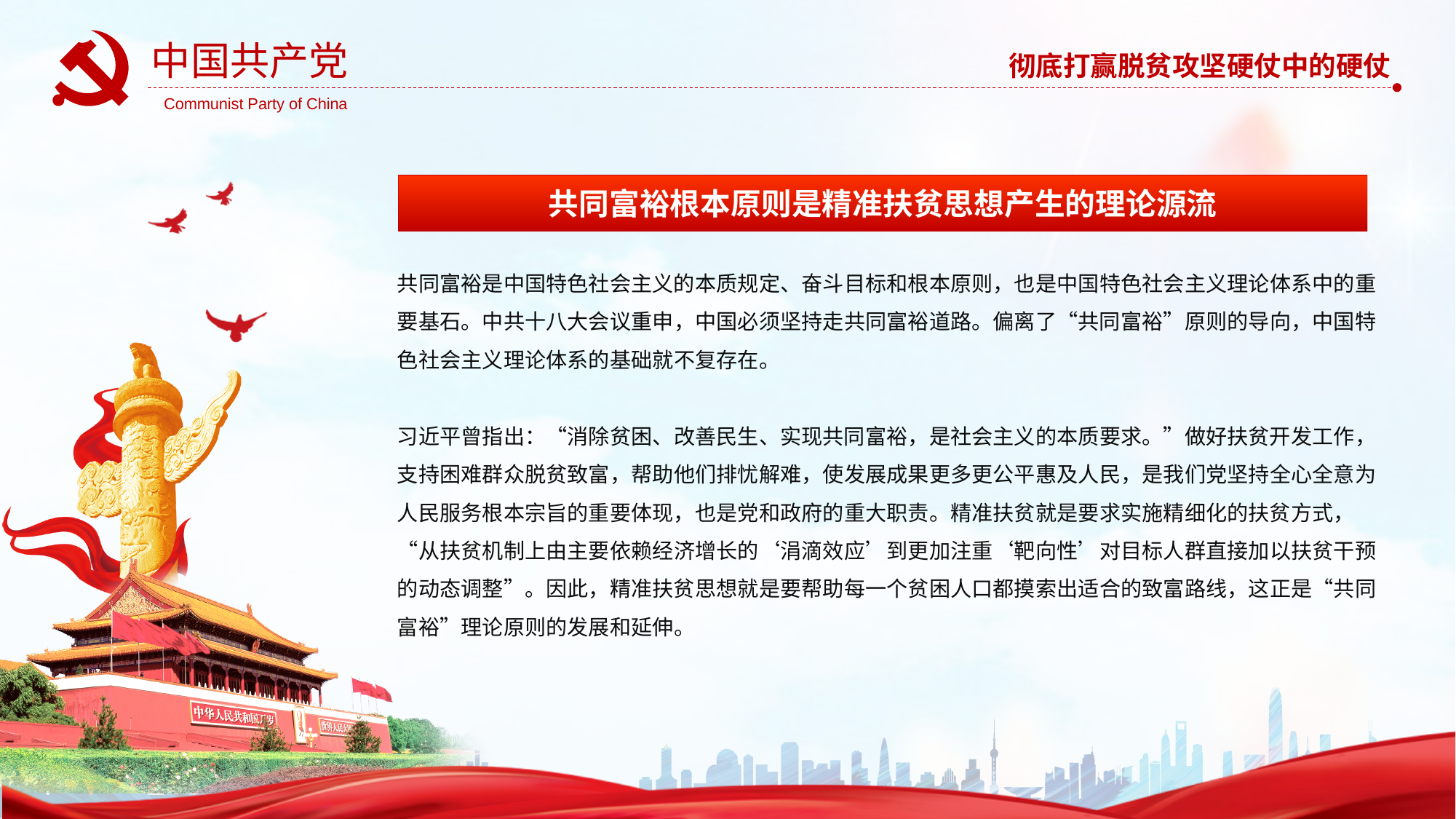

共同富裕根本原则是精准扶贫思想产生的理论源流
共同富裕是中国特色社会主义的本质规定、奋斗目标和根本原则，也是中国特色社会主义理论体系中的重要基石。中共十八大会议重申，中国必须坚持走共同富裕道路。偏离了“共同富裕”原则的导向，中国特色社会主义理论体系的基础就不复存在。

习近平曾指出：“消除贫困、改善民生、实现共同富裕，是社会主义的本质要求。”做好扶贫开发工作，支持困难群众脱贫致富，帮助他们排忧解难，使发展成果更多更公平惠及人民，是我们党坚持全心全意为人民服务根本宗旨的重要体现，也是党和政府的重大职责。精准扶贫就是要求实施精细化的扶贫方式，“从扶贫机制上由主要依赖经济增长的‘涓滴效应’到更加注重‘靶向性’对目标人群直接加以扶贫干预的动态调整”。因此，精准扶贫思想就是要帮助每一个贫困人口都摸索出适合的致富路线，这正是“共同富裕”理论原则的发展和延伸。